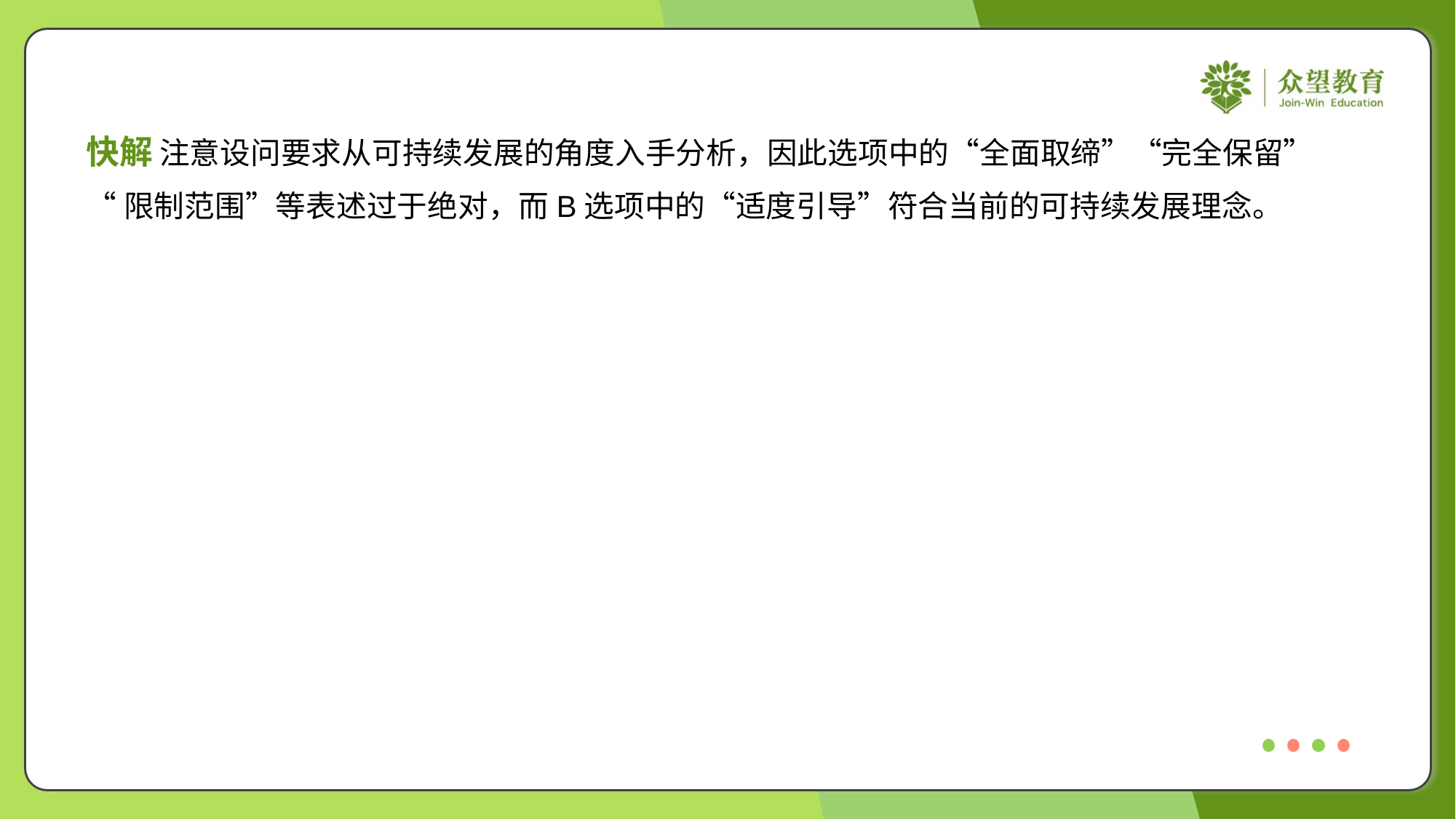

快解 注意设问要求从可持续发展的角度入手分析，因此选项中的“全面取缔”“完全保留”
“限制范围”等表述过于绝对，而B选项中的“适度引导”符合当前的可持续发展理念。